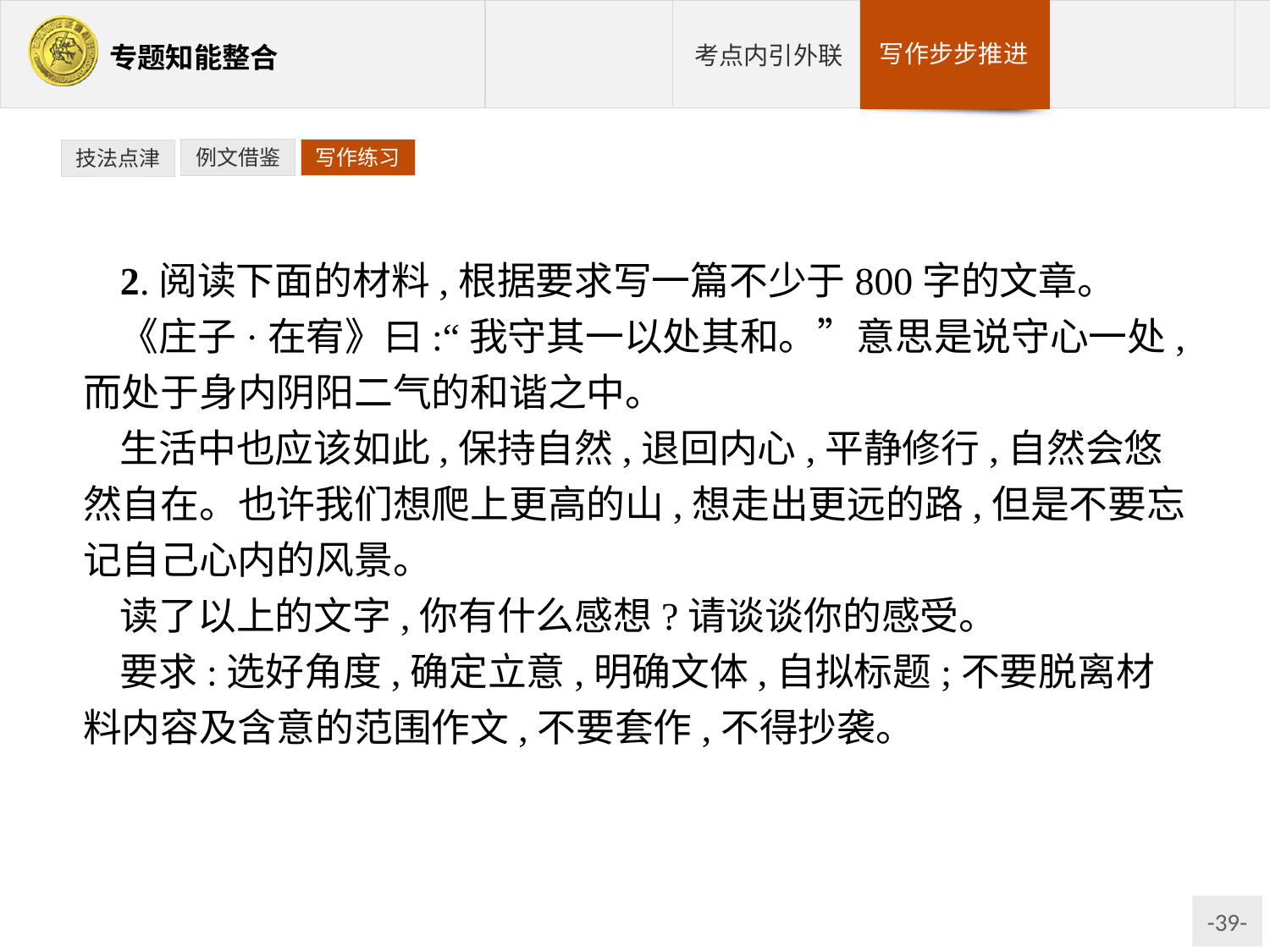

例文借鉴
写作练习
技法点津
2.阅读下面的材料,根据要求写一篇不少于800字的文章。
《庄子·在宥》曰:“我守其一以处其和。”意思是说守心一处,而处于身内阴阳二气的和谐之中。
生活中也应该如此,保持自然,退回内心,平静修行,自然会悠然自在。也许我们想爬上更高的山,想走出更远的路,但是不要忘记自己心内的风景。
读了以上的文字,你有什么感想?请谈谈你的感受。
要求:选好角度,确定立意,明确文体,自拟标题;不要脱离材料内容及含意的范围作文,不要套作,不得抄袭。